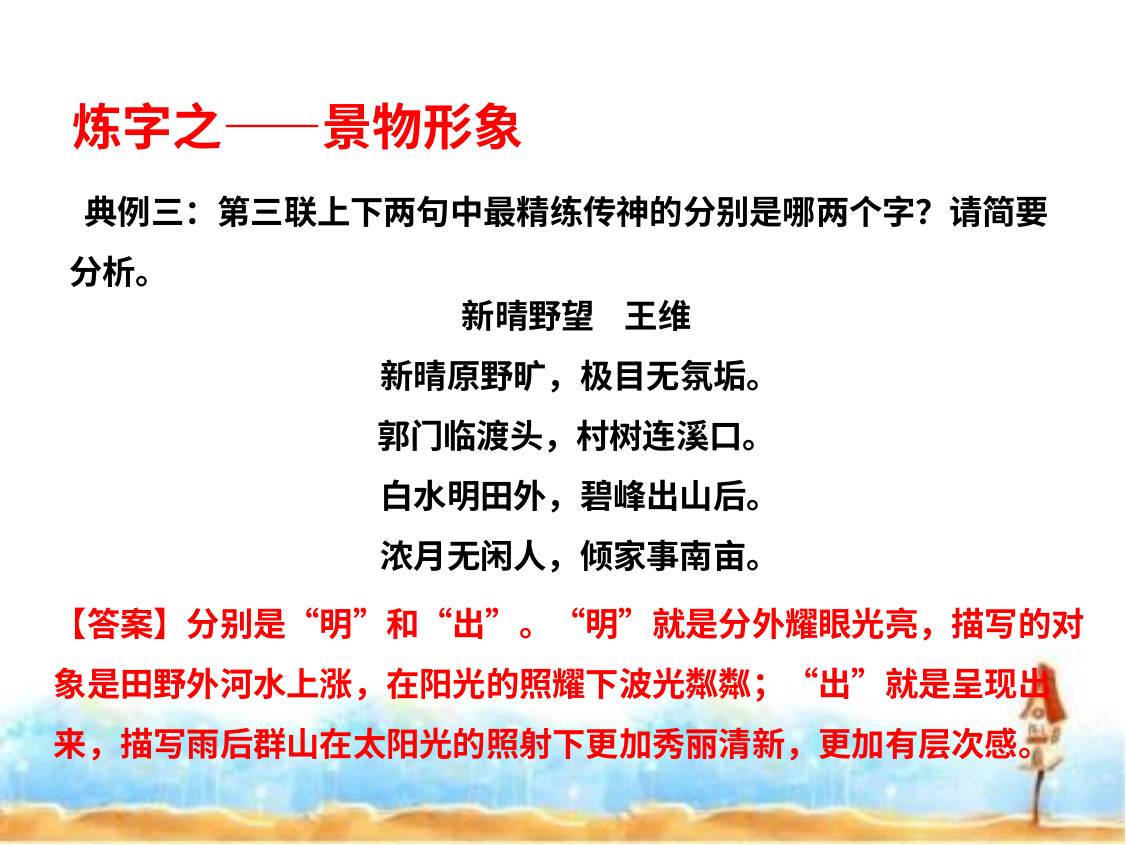

炼字之——景物形象
 典例三：第三联上下两句中最精练传神的分别是哪两个字？请简要分析。
新晴野望    王维
新晴原野旷，极目无氛垢。
郭门临渡头，村树连溪口。
白水明田外，碧峰出山后。
浓月无闲人，倾家事南亩。

【答案】分别是“明”和“出”。“明”就是分外耀眼光亮，描写的对象是田野外河水上涨，在阳光的照耀下波光粼粼；“出”就是呈现出来，描写雨后群山在太阳光的照射下更加秀丽清新，更加有层次感。